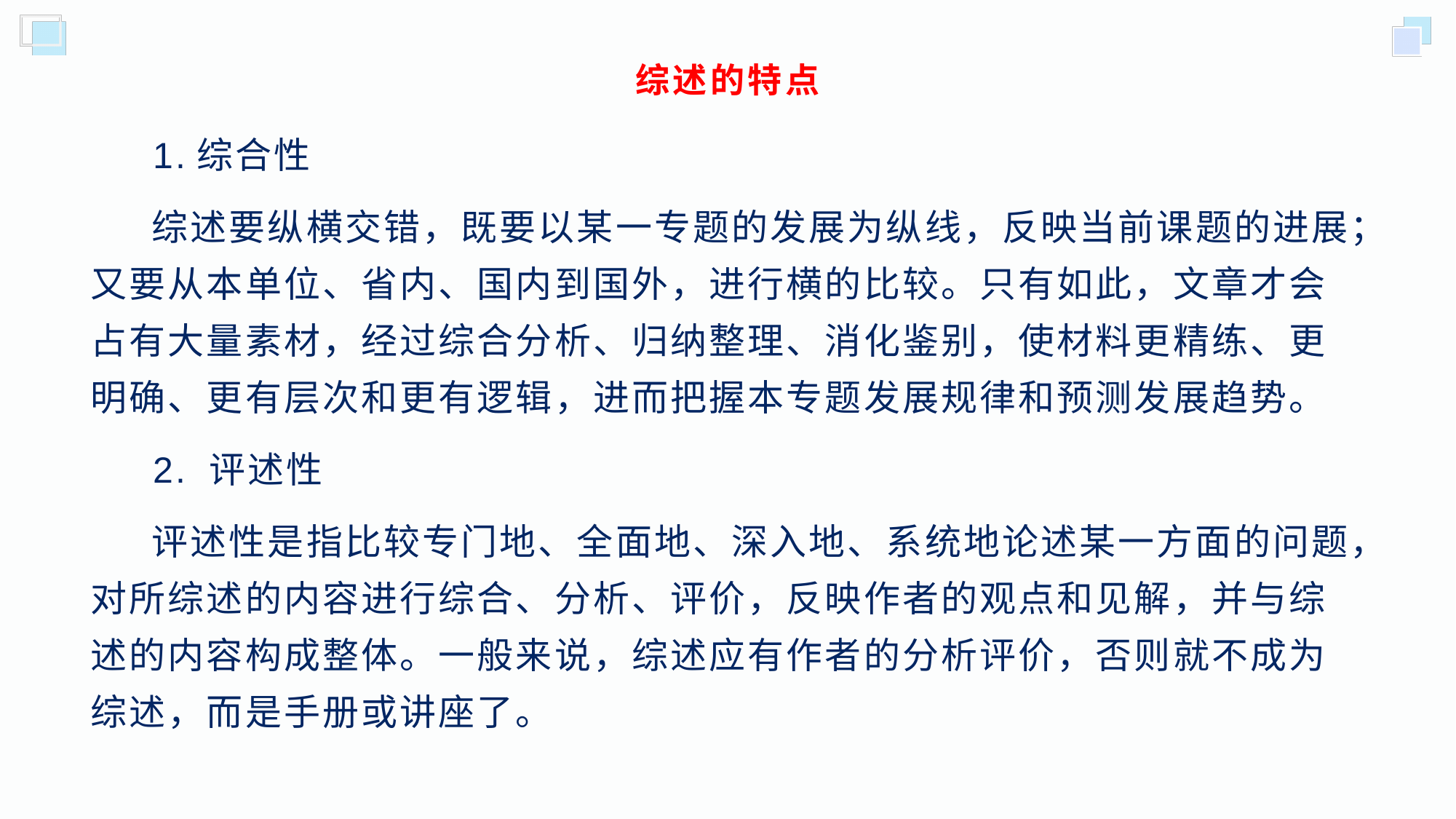

# 综述的特点
     1.综合性
     综述要纵横交错，既要以某一专题的发展为纵线，反映当前课题的进展；又要从本单位、省内、国内到国外，进行横的比较。只有如此，文章才会占有大量素材，经过综合分析、归纳整理、消化鉴别，使材料更精练、更明确、更有层次和更有逻辑，进而把握本专题发展规律和预测发展趋势。
     2. 评述性
     评述性是指比较专门地、全面地、深入地、系统地论述某一方面的问题，对所综述的内容进行综合、分析、评价，反映作者的观点和见解，并与综述的内容构成整体。一般来说，综述应有作者的分析评价，否则就不成为综述，而是手册或讲座了。